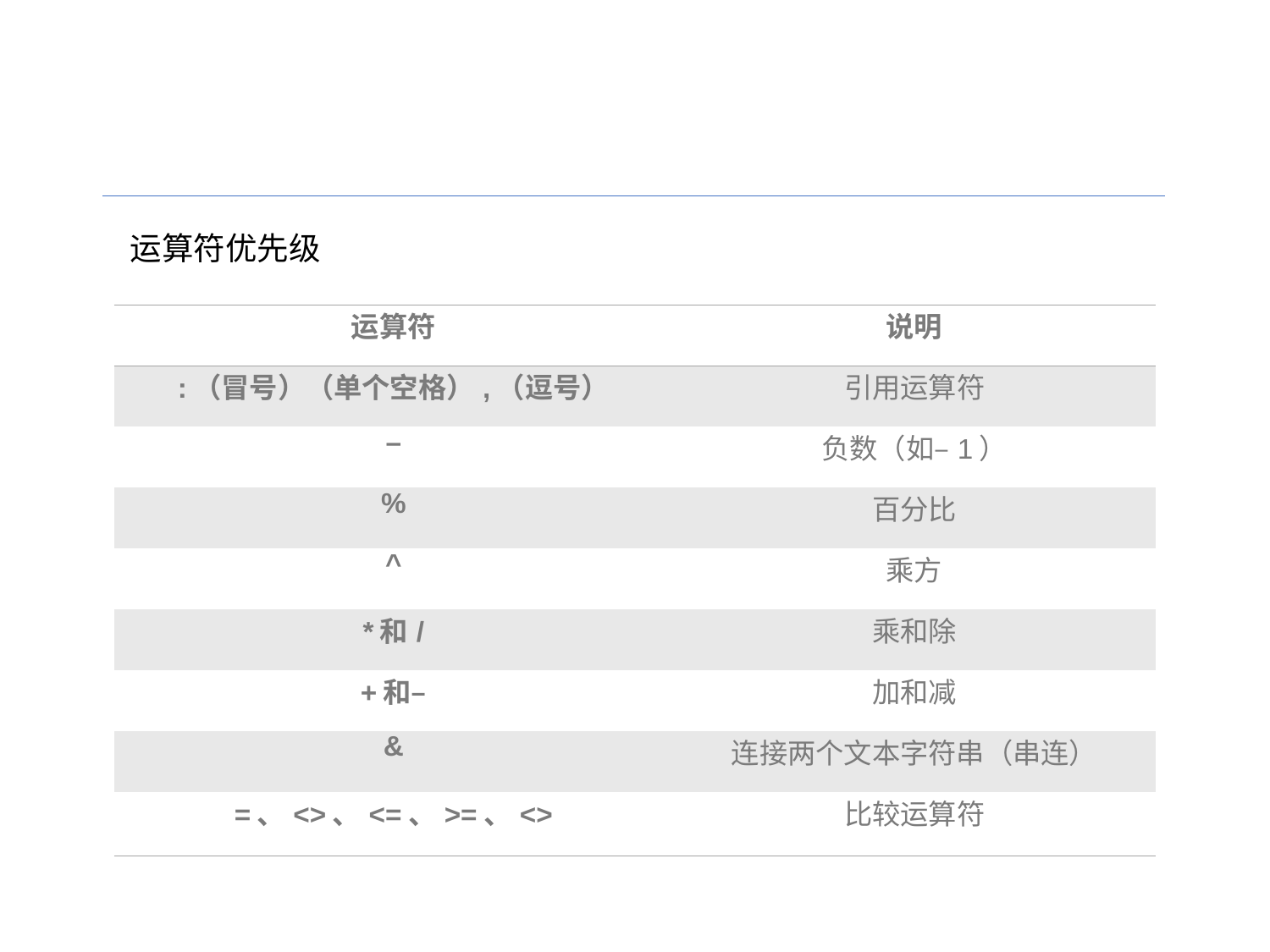

运算符优先级
| 运算符 | 说明 |
| --- | --- |
| :（冒号）（单个空格）,（逗号） | 引用运算符 |
| – | 负数（如–1） |
| % | 百分比 |
| ^ | 乘方 |
| \*和/ | 乘和除 |
| +和– | 加和减 |
| & | 连接两个文本字符串（串连） |
| =、<>、<=、>=、<> | 比较运算符 |